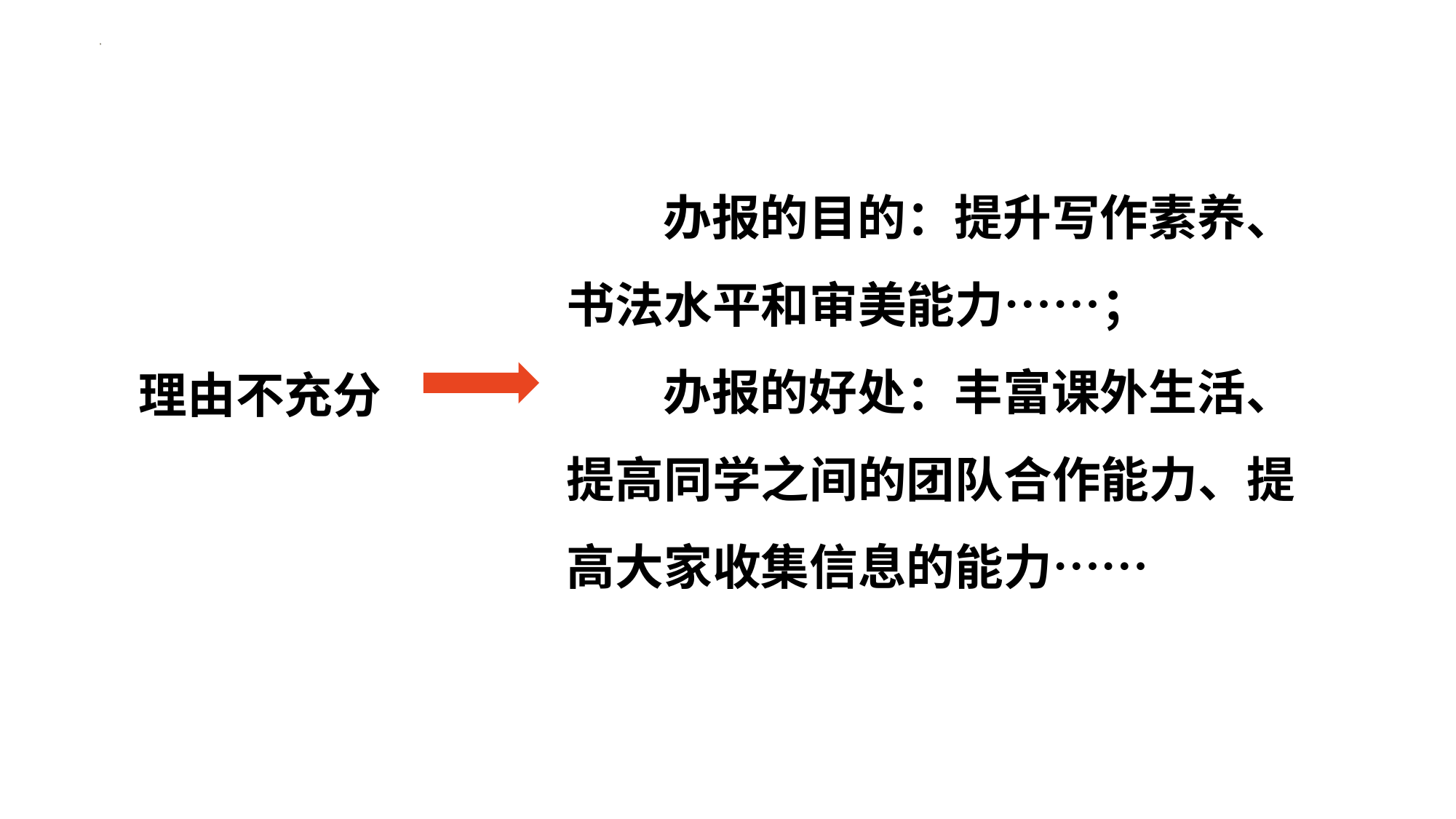

办报的目的：提升写作素养、书法水平和审美能力……；
办报的好处：丰富课外生活、提高同学之间的团队合作能力、提高大家收集信息的能力……
理由不充分